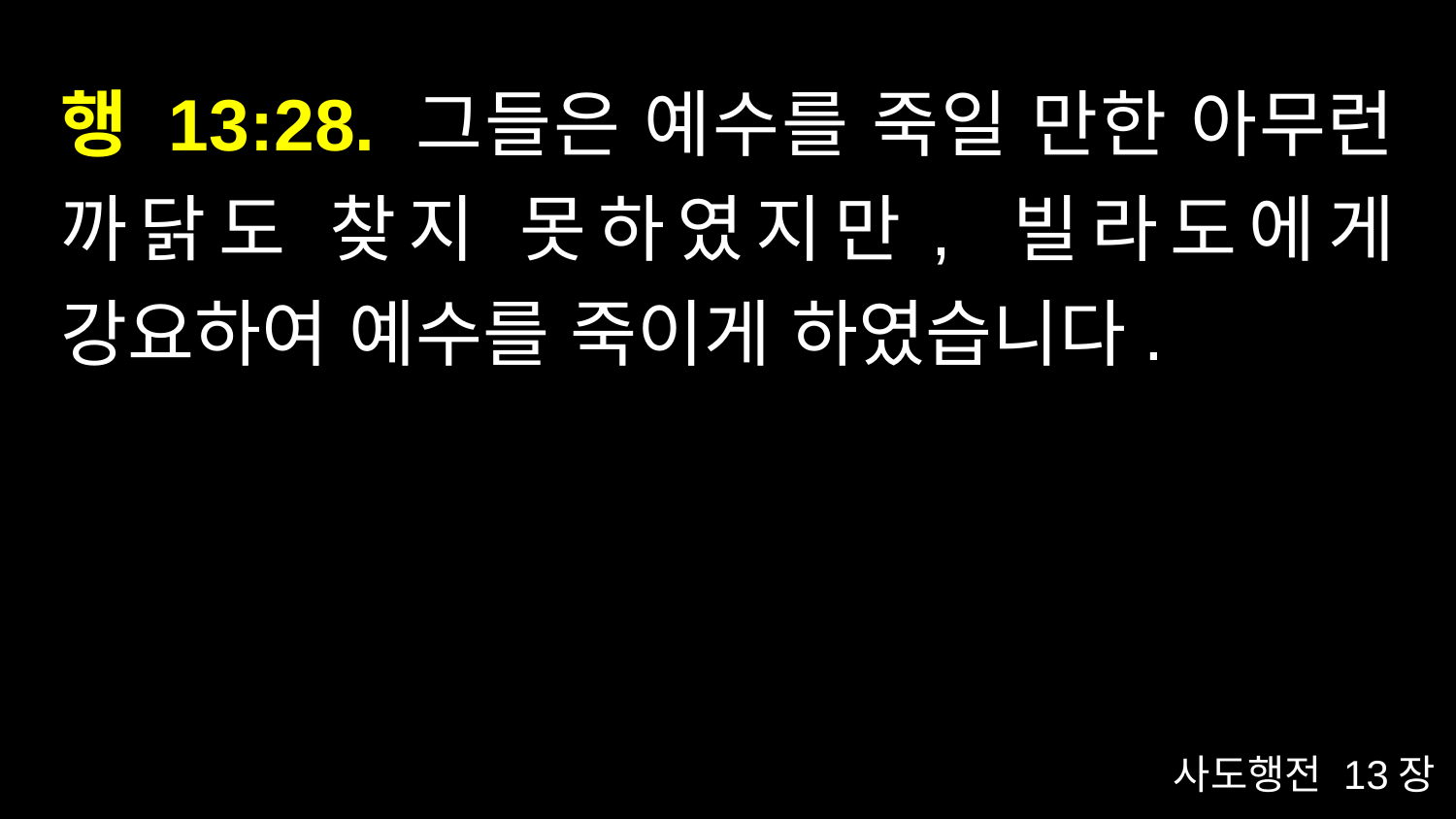

# 행 13:28. 그들은 예수를 죽일 만한 아무런 까닭도 찾지 못하였지만, 빌라도에게 강요하여 예수를 죽이게 하였습니다.
사도행전 13장